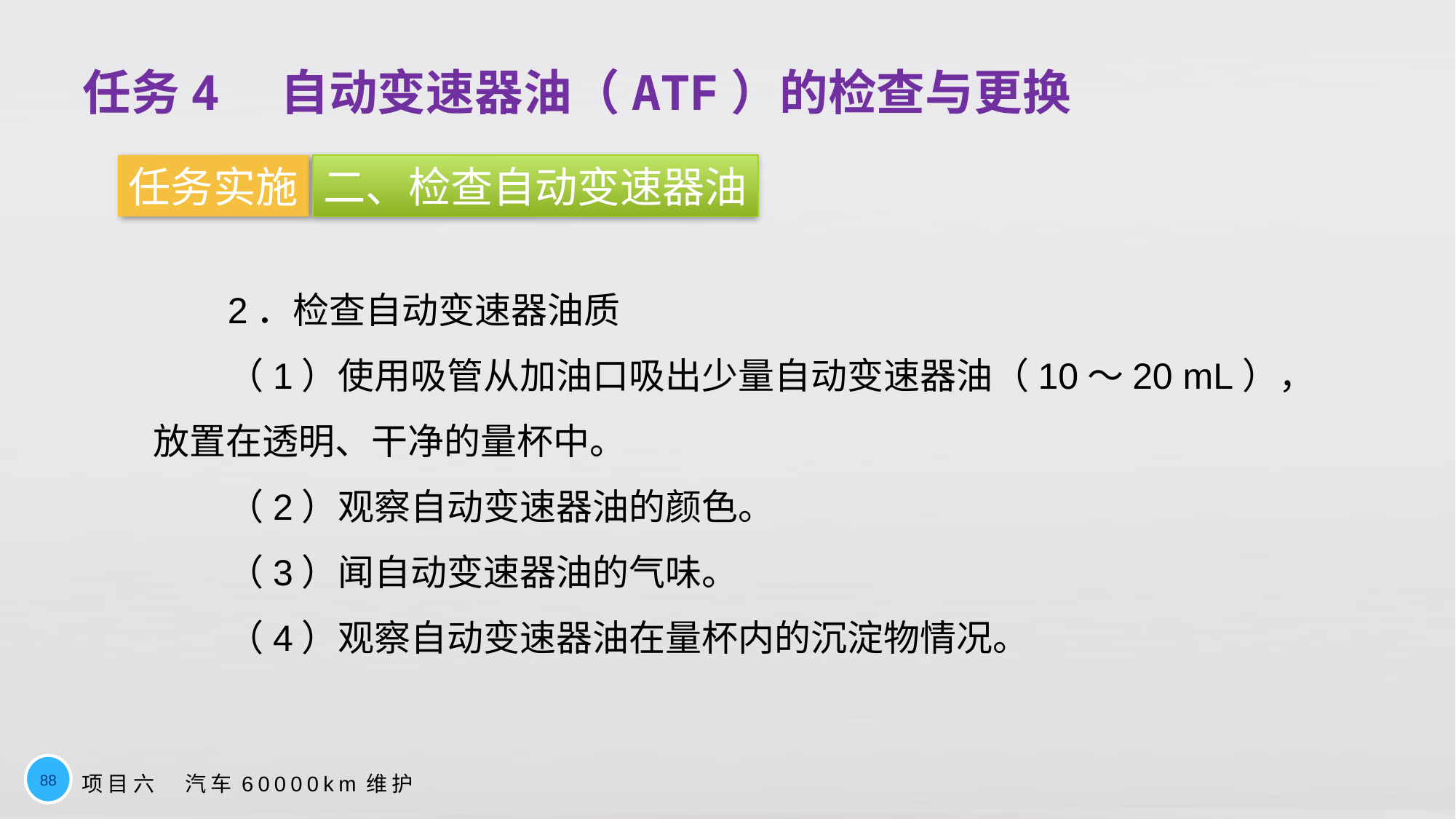

任务4　自动变速器油（ATF）的检查与更换
任务实施
二、检查自动变速器油
2．检查自动变速器油质
（1）使用吸管从加油口吸出少量自动变速器油（10～20 mL），放置在透明、干净的量杯中。
（2）观察自动变速器油的颜色。
（3）闻自动变速器油的气味。
（4）观察自动变速器油在量杯内的沉淀物情况。
88